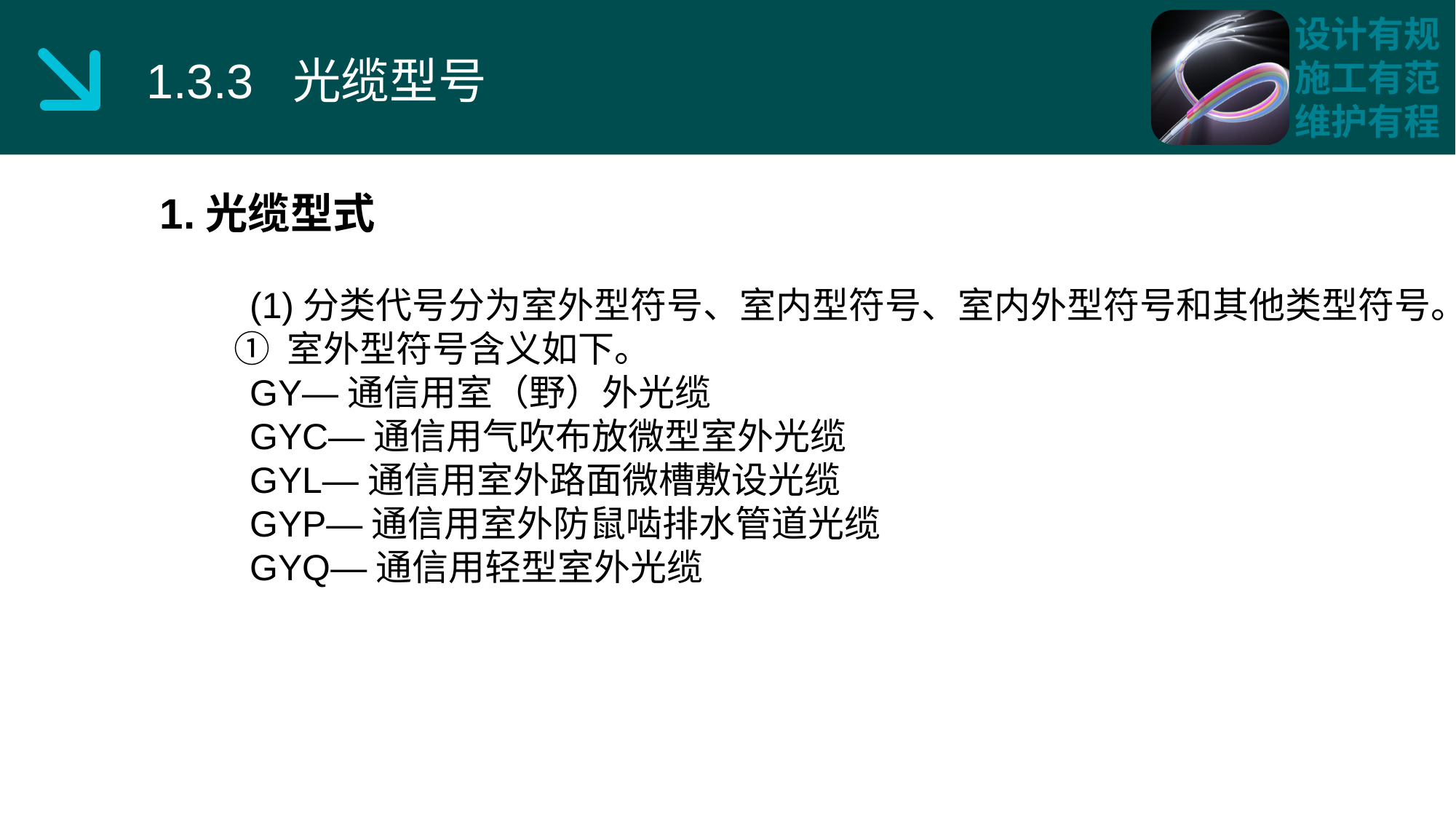

1.3.3  光缆型号

1.光缆型式
        (1)分类代号分为室外型符号、室内型符号、室内外型符号和其他类型符号。
        ① 室外型符号含义如下。
        GY—通信用室（野）外光缆
        GYC—通信用气吹布放微型室外光缆
        GYL—通信用室外路面微槽敷设光缆
        GYP—通信用室外防鼠啮排水管道光缆
        GYQ—通信用轻型室外光缆